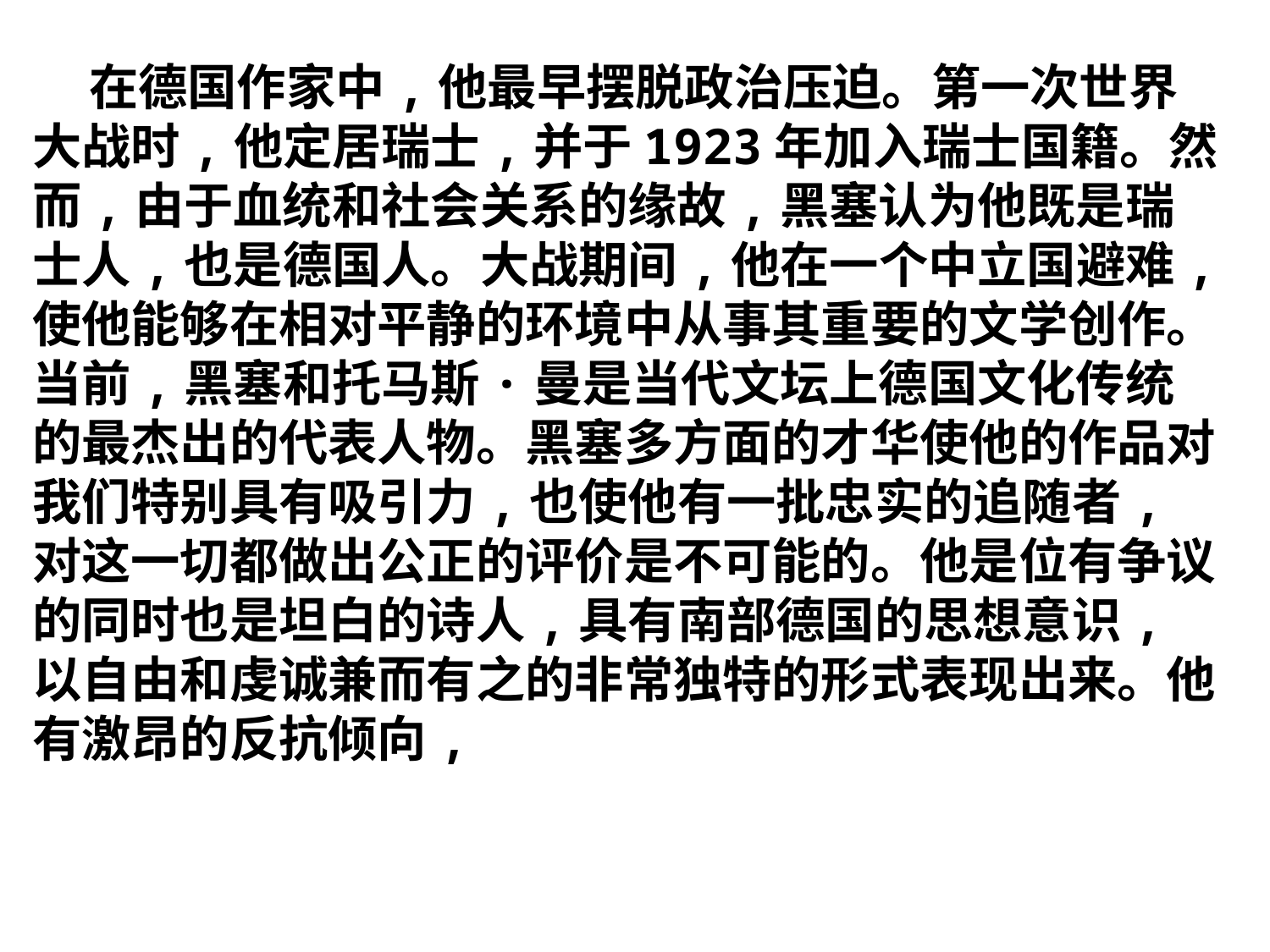

在德国作家中,他最早摆脱政治压迫。第一次世界大战时,他定居瑞士,并于1923年加入瑞士国籍。然而,由于血统和社会关系的缘故,黑塞认为他既是瑞士人,也是德国人。大战期间,他在一个中立国避难,使他能够在相对平静的环境中从事其重要的文学创作。当前,黑塞和托马斯·曼是当代文坛上德国文化传统的最杰出的代表人物。黑塞多方面的才华使他的作品对我们特别具有吸引力,也使他有一批忠实的追随者,对这一切都做出公正的评价是不可能的。他是位有争议的同时也是坦白的诗人,具有南部德国的思想意识,以自由和虔诚兼而有之的非常独特的形式表现出来。他有激昂的反抗倾向,